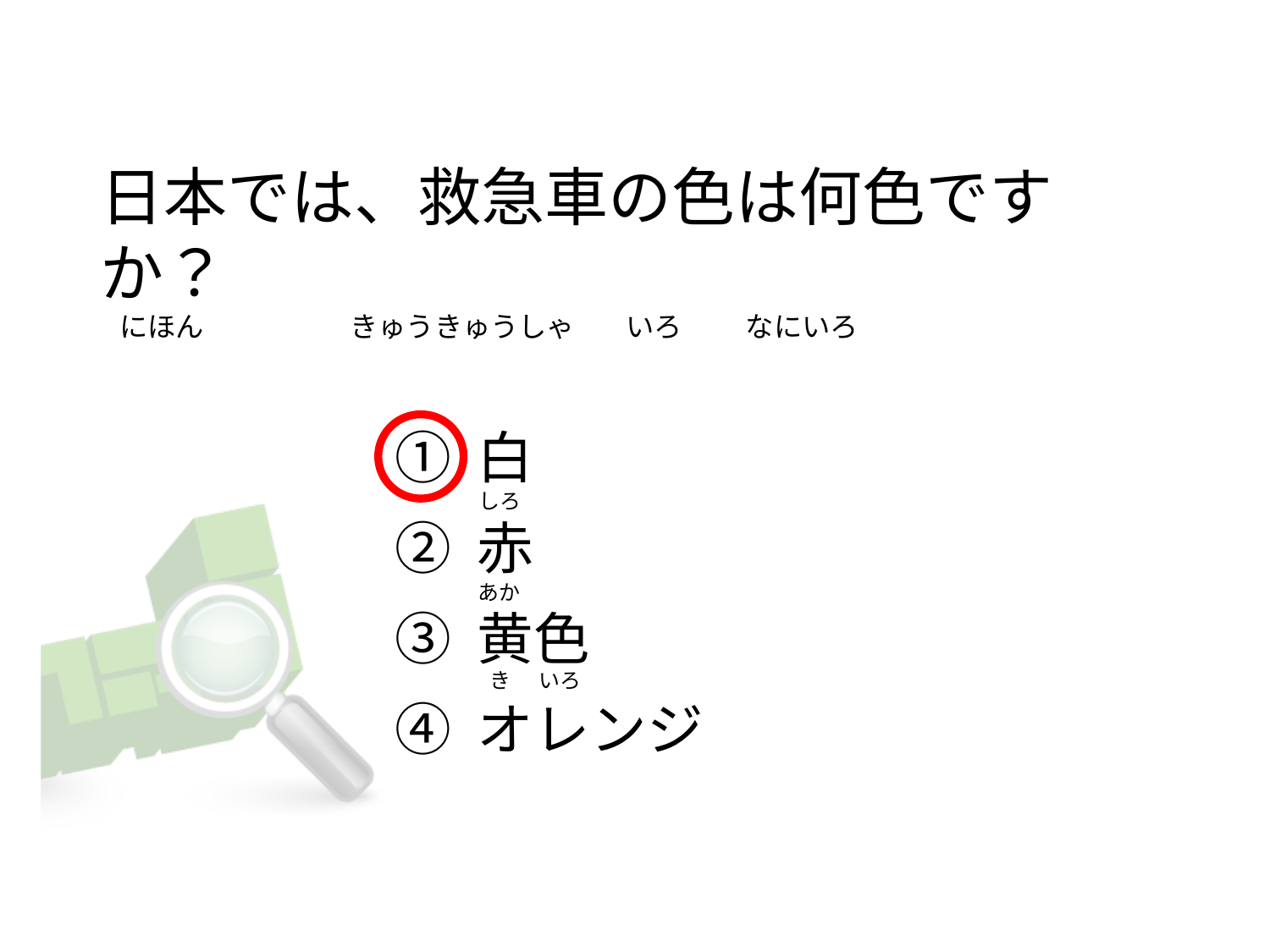

# 日本では、救急車の色は何色ですか？    にほん                       きゅうきゅうしゃ        いろ          なにいろ

① 白
② 赤
③ 黄色
④ オレンジ
しろ
あか
  き      いろ